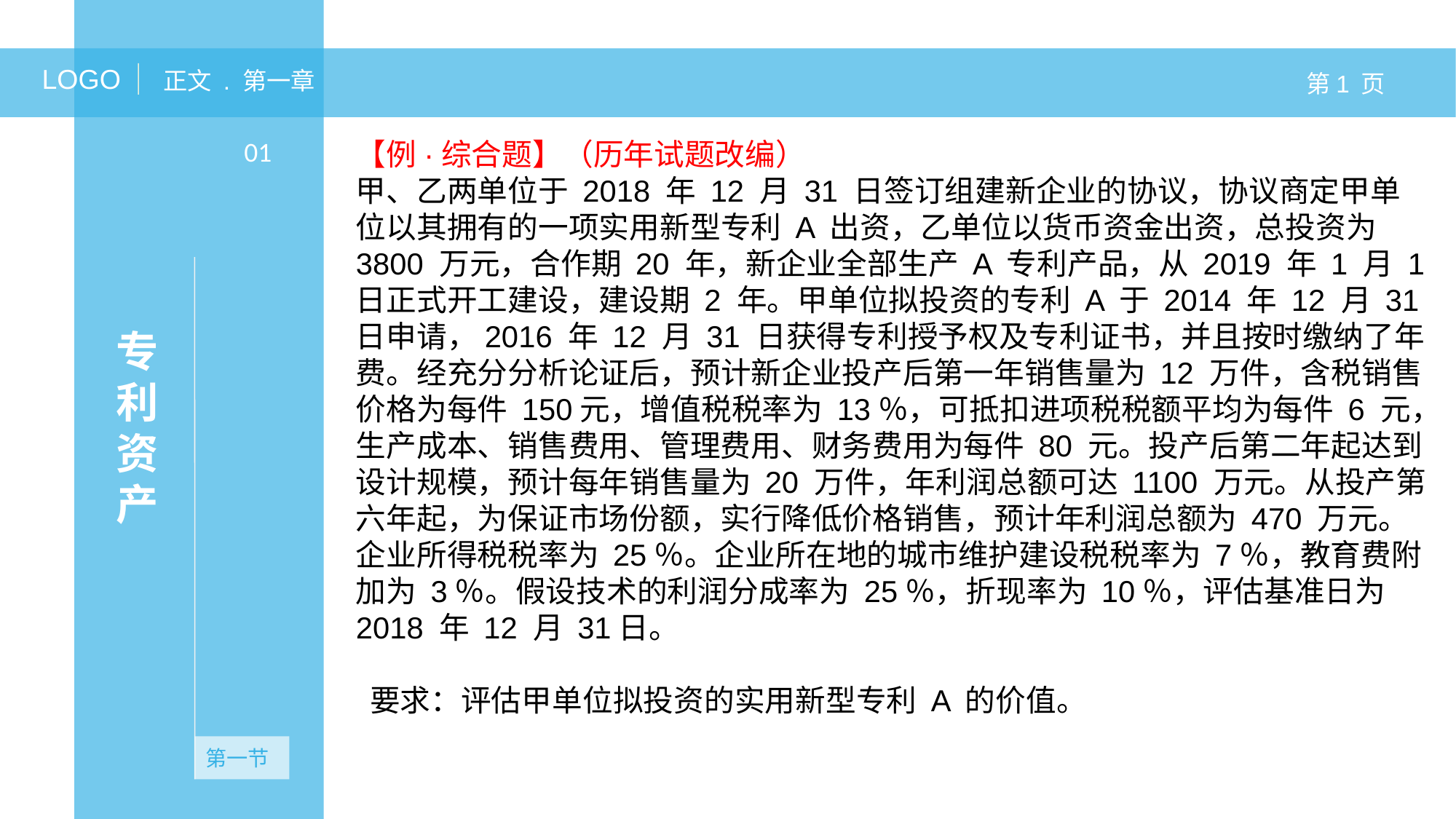

LOGO
正文 . 第一章

第1 页
专利资产
01
【例·综合题】（历年试题改编）
甲、乙两单位于 2018 年 12 月 31 日签订组建新企业的协议，协议商定甲单位以其拥有的一项实用新型专利 A 出资，乙单位以货币资金出资，总投资为 3800 万元，合作期 20 年，新企业全部生产 A 专利产品，从 2019 年 1 月 1 日正式开工建设，建设期 2 年。甲单位拟投资的专利 A 于 2014 年 12 月 31 日申请，2016 年 12 月 31 日获得专利授予权及专利证书，并且按时缴纳了年费。经充分分析论证后，预计新企业投产后第一年销售量为 12 万件，含税销售价格为每件 150元，增值税税率为 13％，可抵扣进项税税额平均为每件 6 元，生产成本、销售费用、管理费用、财务费用为每件 80 元。投产后第二年起达到设计规模，预计每年销售量为 20 万件，年利润总额可达 1100 万元。从投产第六年起，为保证市场份额，实行降低价格销售，预计年利润总额为 470 万元。企业所得税税率为 25％。企业所在地的城市维护建设税税率为 7％，教育费附加为 3％。假设技术的利润分成率为 25％，折现率为 10％，评估基准日为 2018 年 12 月 31日。

 要求：评估甲单位拟投资的实用新型专利 A 的价值。

无资产
第一节